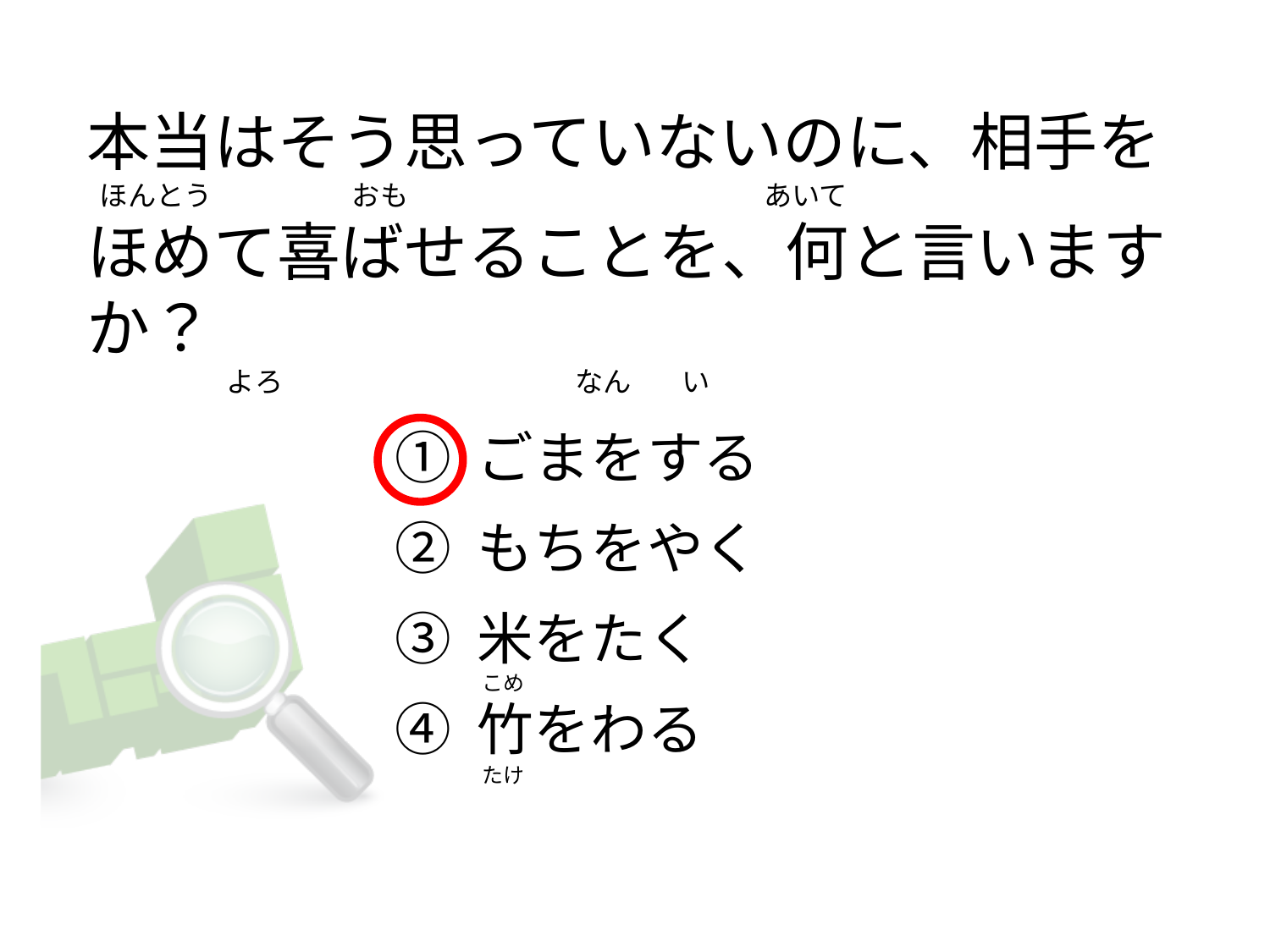

# 本当はそう思っていないのに、相手を   ほんとう                      おも                                                        あいて ほめて喜ばせることを、何と言いますか？                       よろ                                              なん        い
① ごまをする
② もちをやく
③ 米をたく
④ 竹をわる

こめ
たけ